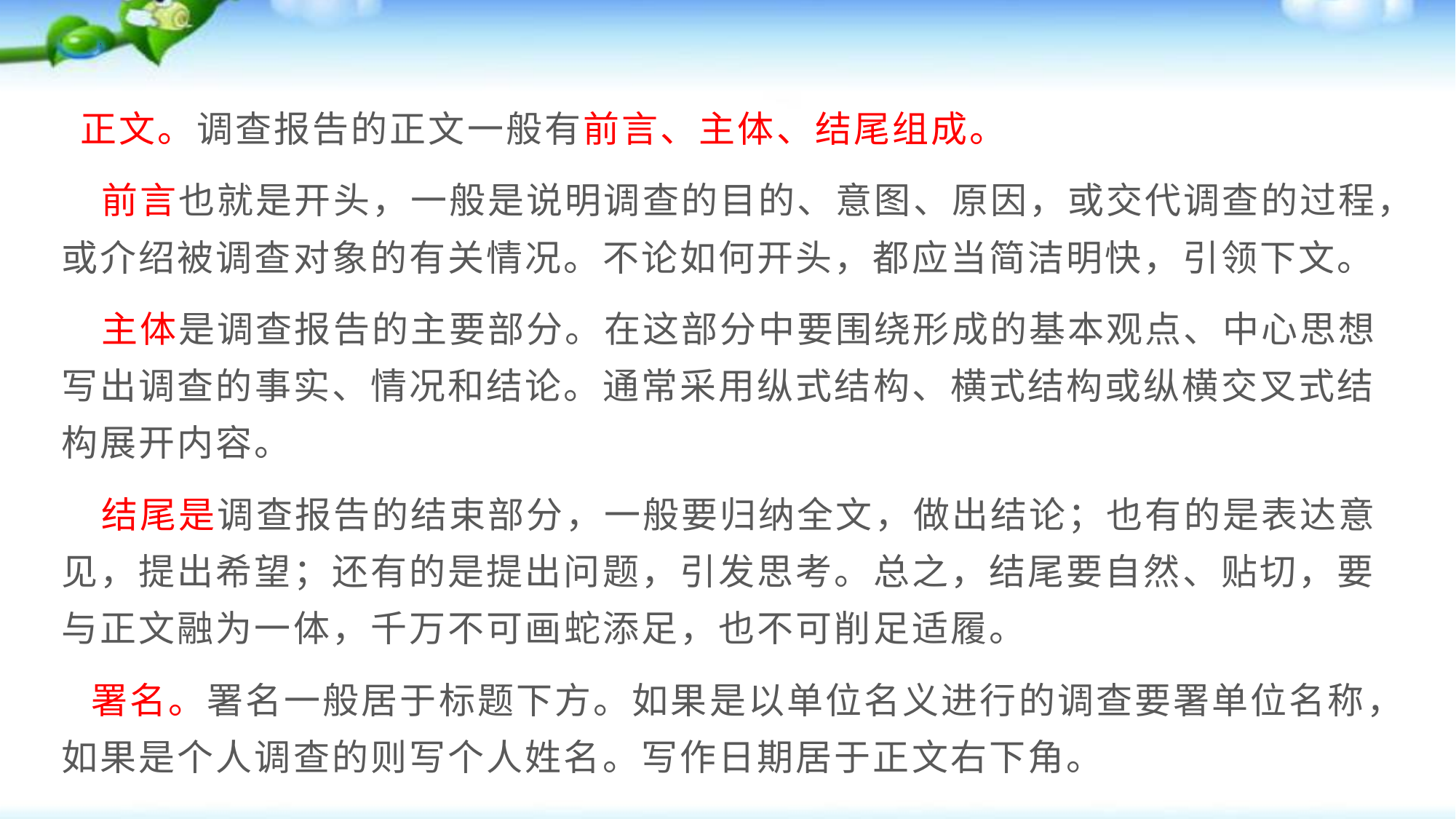

正文。调查报告的正文一般有前言、主体、结尾组成。
   前言也就是开头，一般是说明调查的目的、意图、原因，或交代调查的过程，或介绍被调查对象的有关情况。不论如何开头，都应当简洁明快，引领下文。
   主体是调查报告的主要部分。在这部分中要围绕形成的基本观点、中心思想写出调查的事实、情况和结论。通常采用纵式结构、横式结构或纵横交叉式结构展开内容。
   结尾是调查报告的结束部分，一般要归纳全文，做出结论；也有的是表达意见，提出希望；还有的是提出问题，引发思考。总之，结尾要自然、贴切，要与正文融为一体，千万不可画蛇添足，也不可削足适履。
  署名。署名一般居于标题下方。如果是以单位名义进行的调查要署单位名称，如果是个人调查的则写个人姓名。写作日期居于正文右下角。